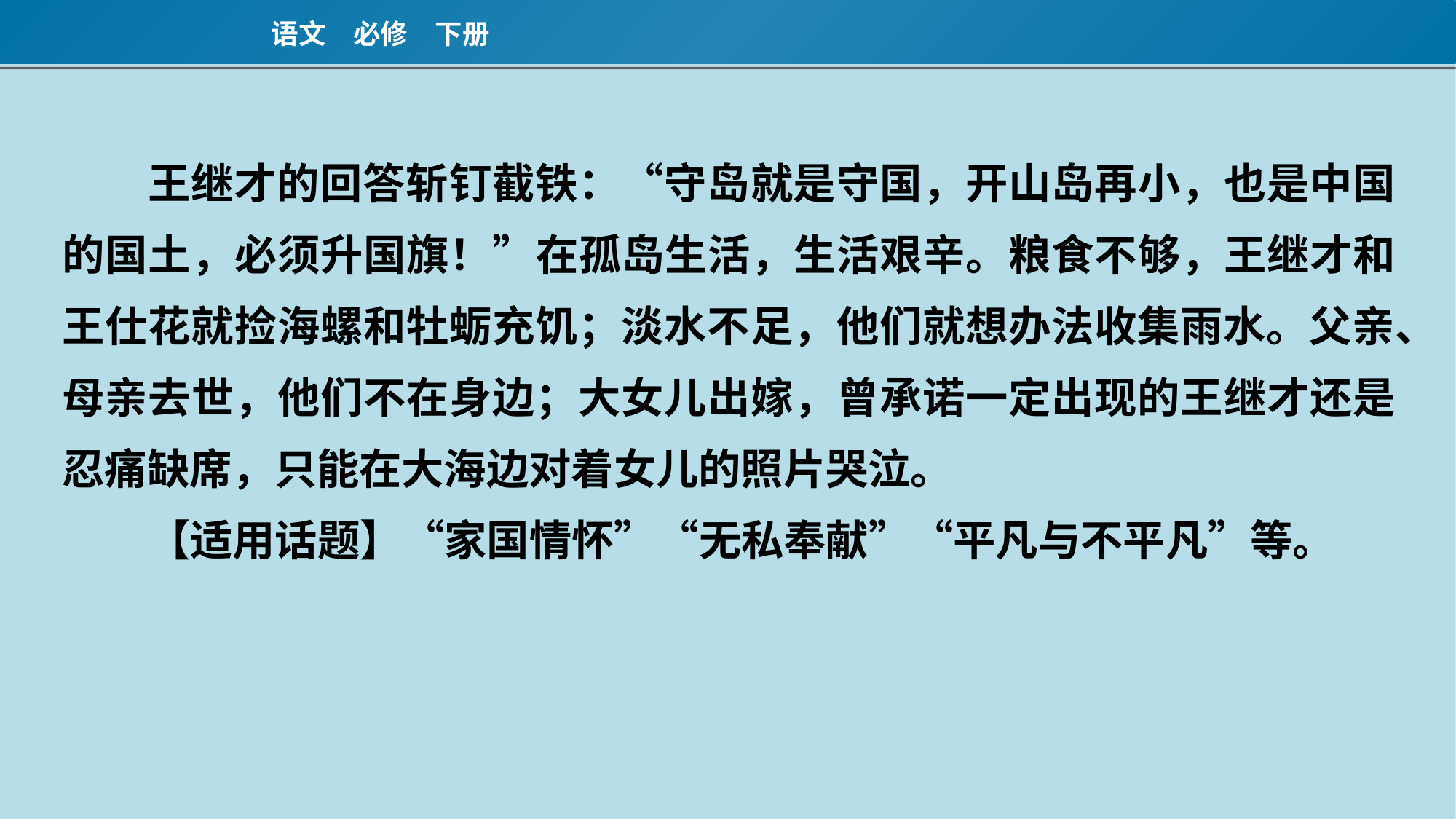

王继才的回答斩钉截铁：“守岛就是守国，开山岛再小，也是中国的国土，必须升国旗！”在孤岛生活，生活艰辛。粮食不够，王继才和王仕花就捡海螺和牡蛎充饥；淡水不足，他们就想办法收集雨水。父亲、母亲去世，他们不在身边；大女儿出嫁，曾承诺一定出现的王继才还是忍痛缺席，只能在大海边对着女儿的照片哭泣。
【适用话题】“家国情怀”“无私奉献”“平凡与不平凡”等。